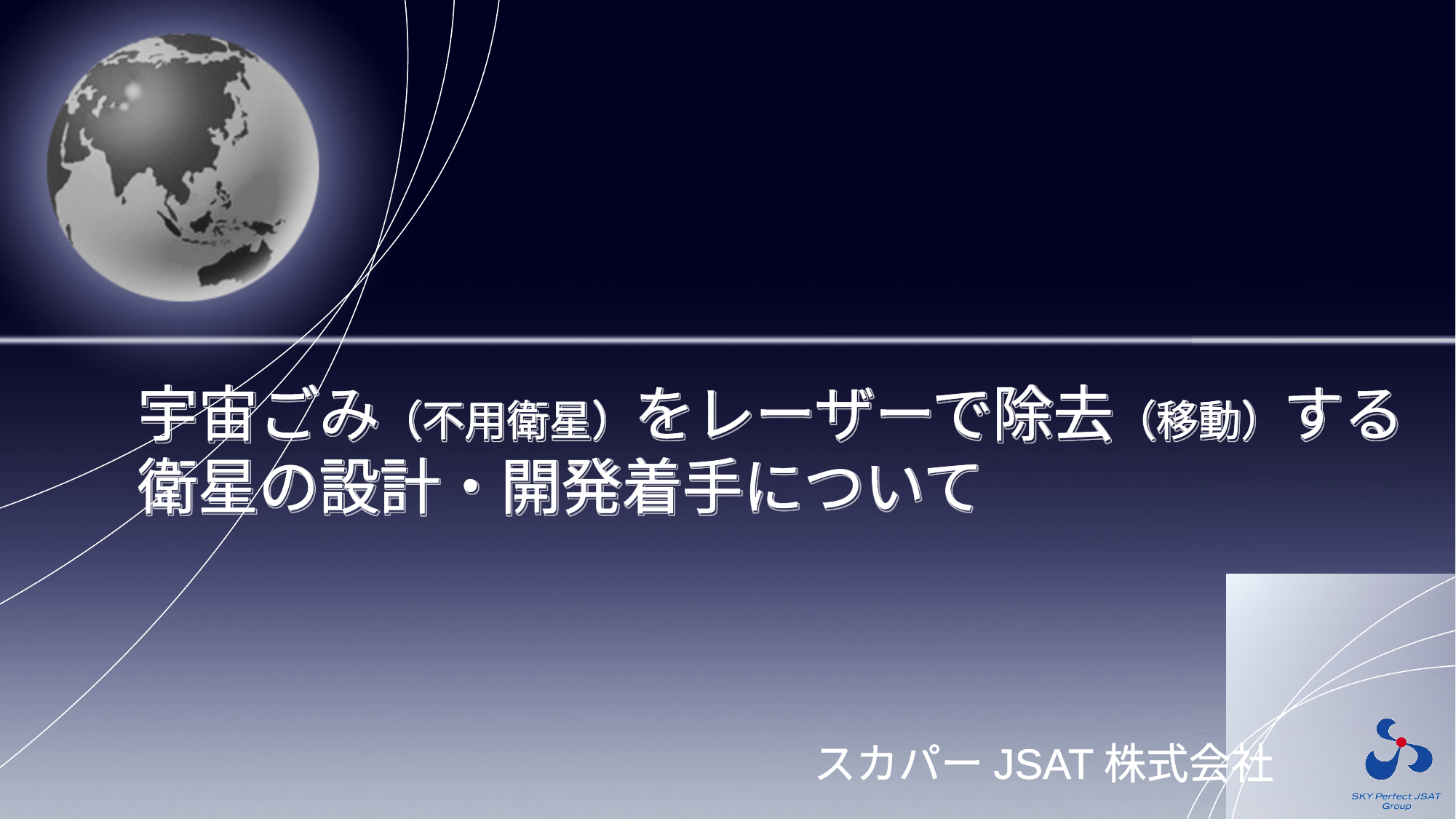

# 宇宙ごみ（不用衛星）をレーザーで除去（移動）する衛星の設計・開発着手について
スカパーJSAT株式会社